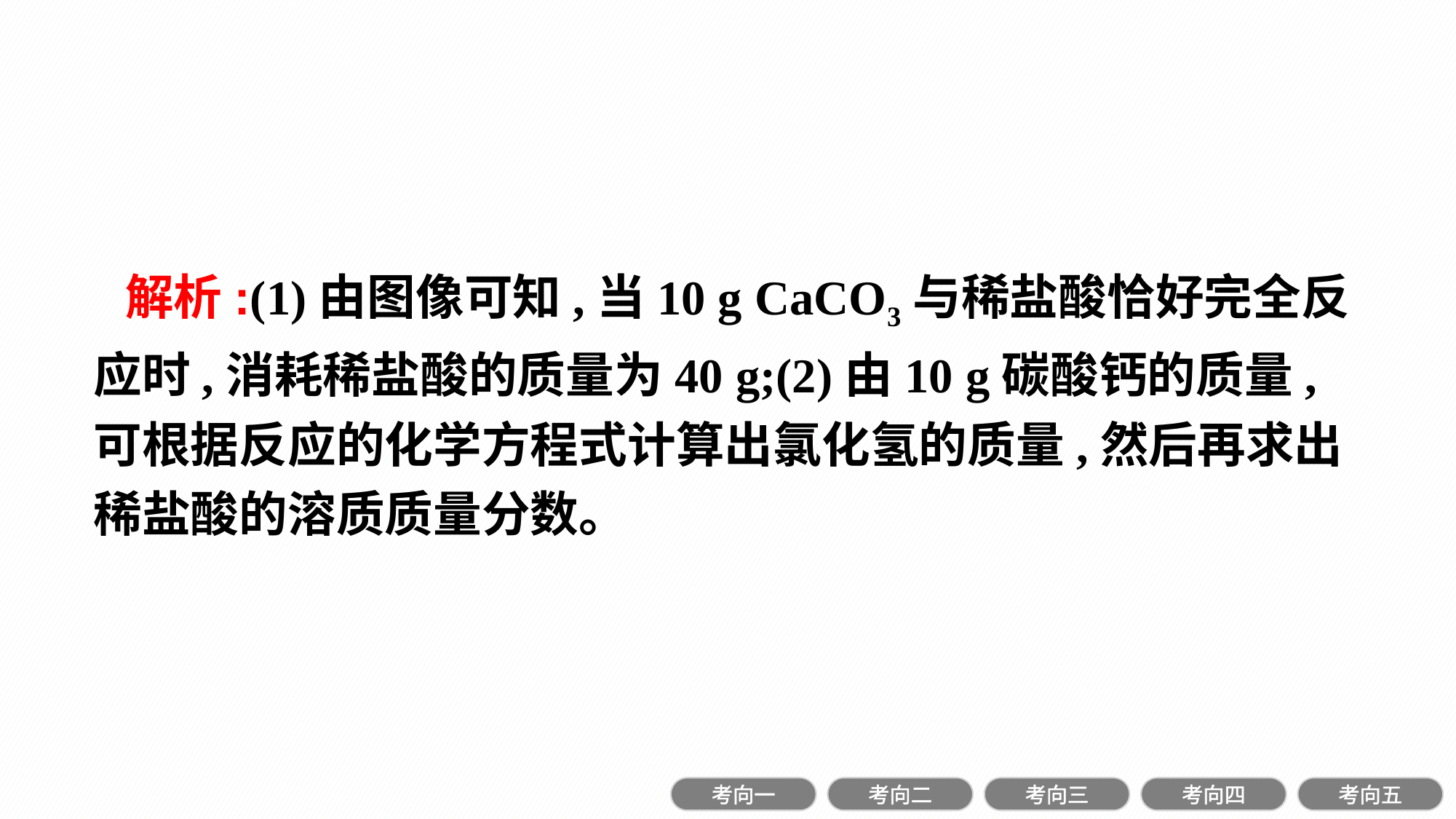

解析:(1)由图像可知,当10 g CaCO3与稀盐酸恰好完全反应时,消耗稀盐酸的质量为40 g;(2)由10 g碳酸钙的质量,可根据反应的化学方程式计算出氯化氢的质量,然后再求出稀盐酸的溶质质量分数。